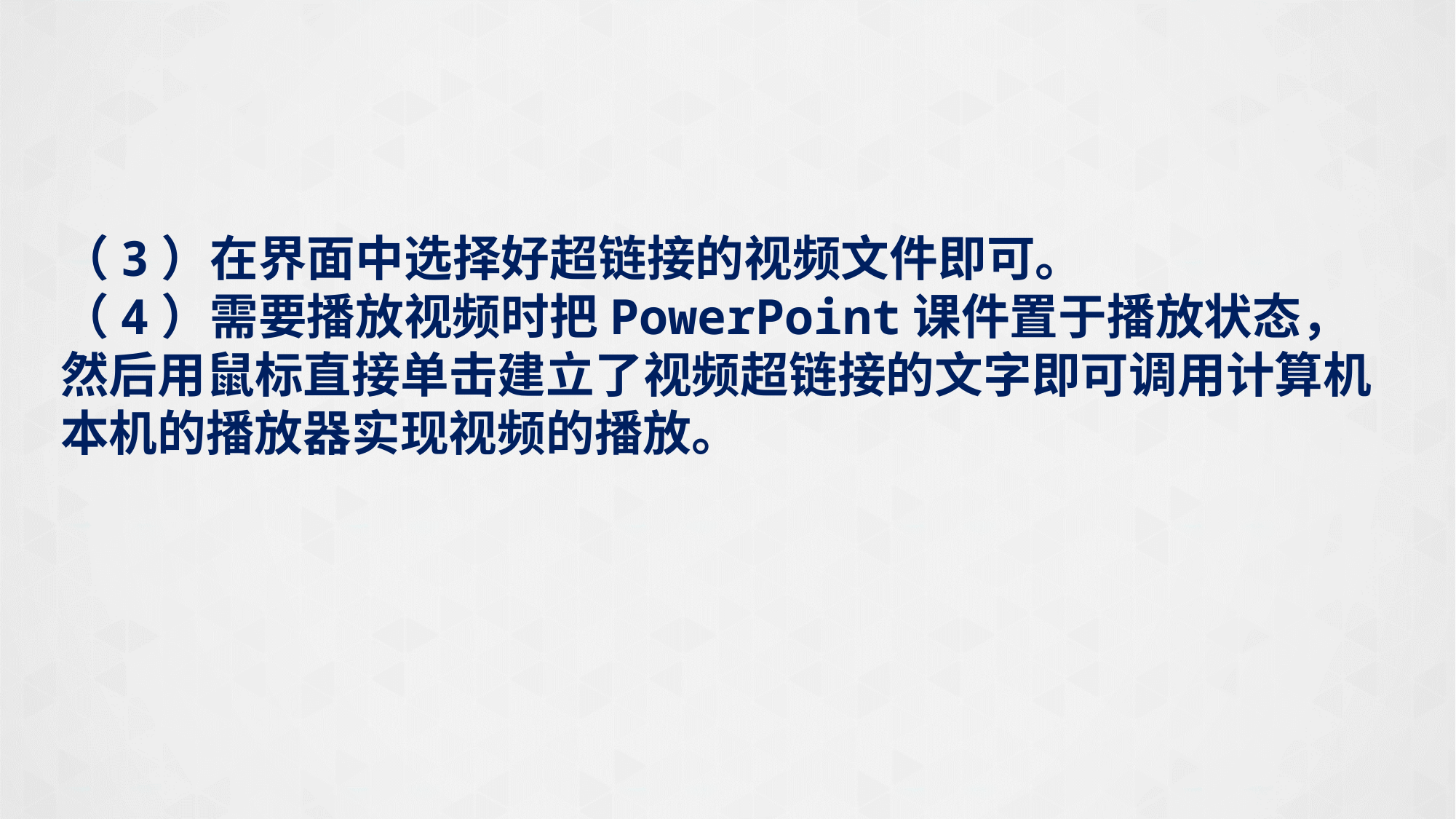

（3）在界面中选择好超链接的视频文件即可。
（4）需要播放视频时把PowerPoint课件置于播放状态，然后用鼠标直接单击建立了视频超链接的文字即可调用计算机本机的播放器实现视频的播放。